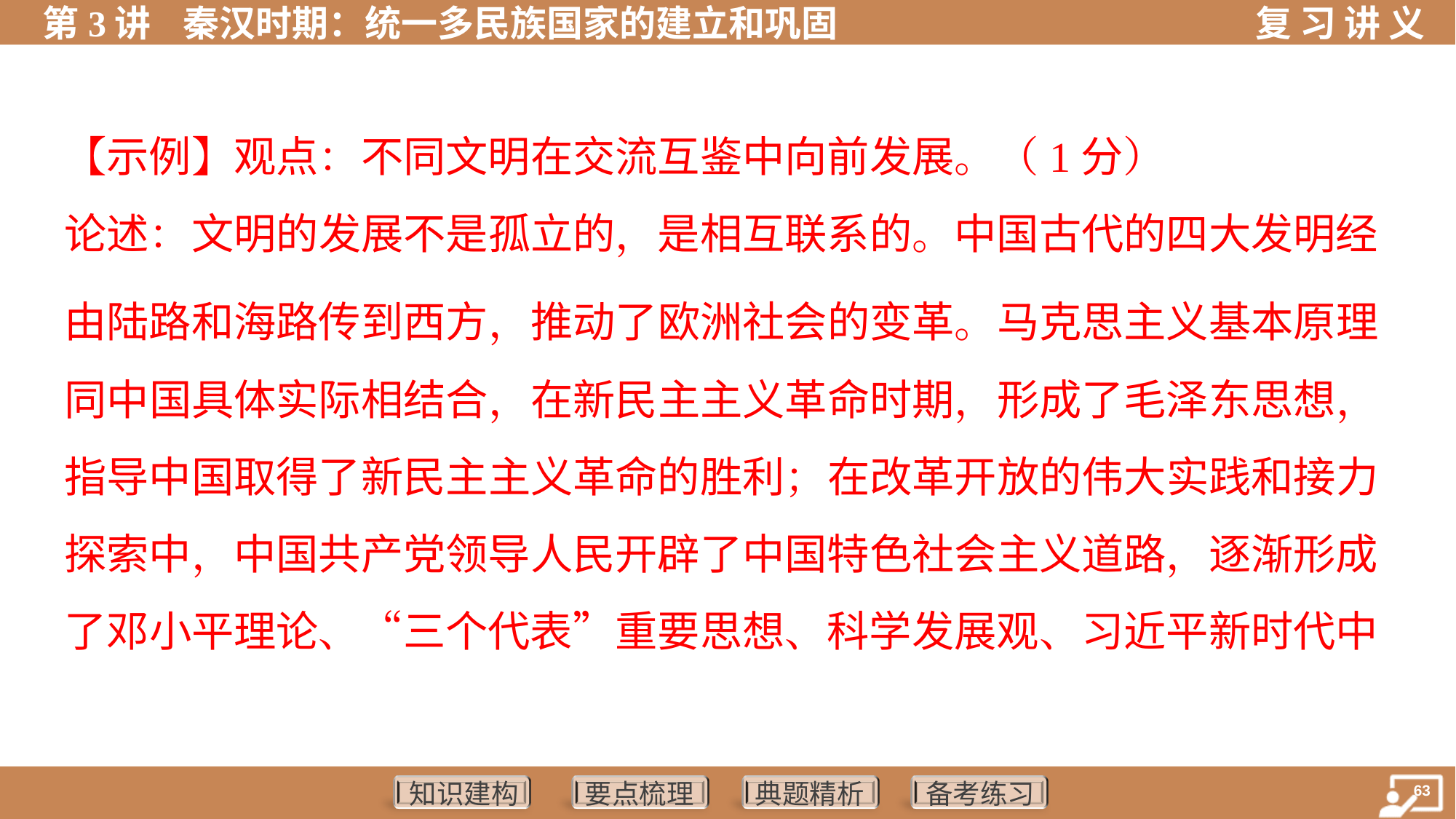

【示例】观点：不同文明在交流互鉴中向前发展。（1分）
论述：文明的发展不是孤立的，是相互联系的。中国古代的四大发明经
由陆路和海路传到西方，推动了欧洲社会的变革。马克思主义基本原理
同中国具体实际相结合，在新民主主义革命时期，形成了毛泽东思想，
指导中国取得了新民主主义革命的胜利；在改革开放的伟大实践和接力
探索中，中国共产党领导人民开辟了中国特色社会主义道路，逐渐形成
了邓小平理论、“三个代表”重要思想、科学发展观、习近平新时代中